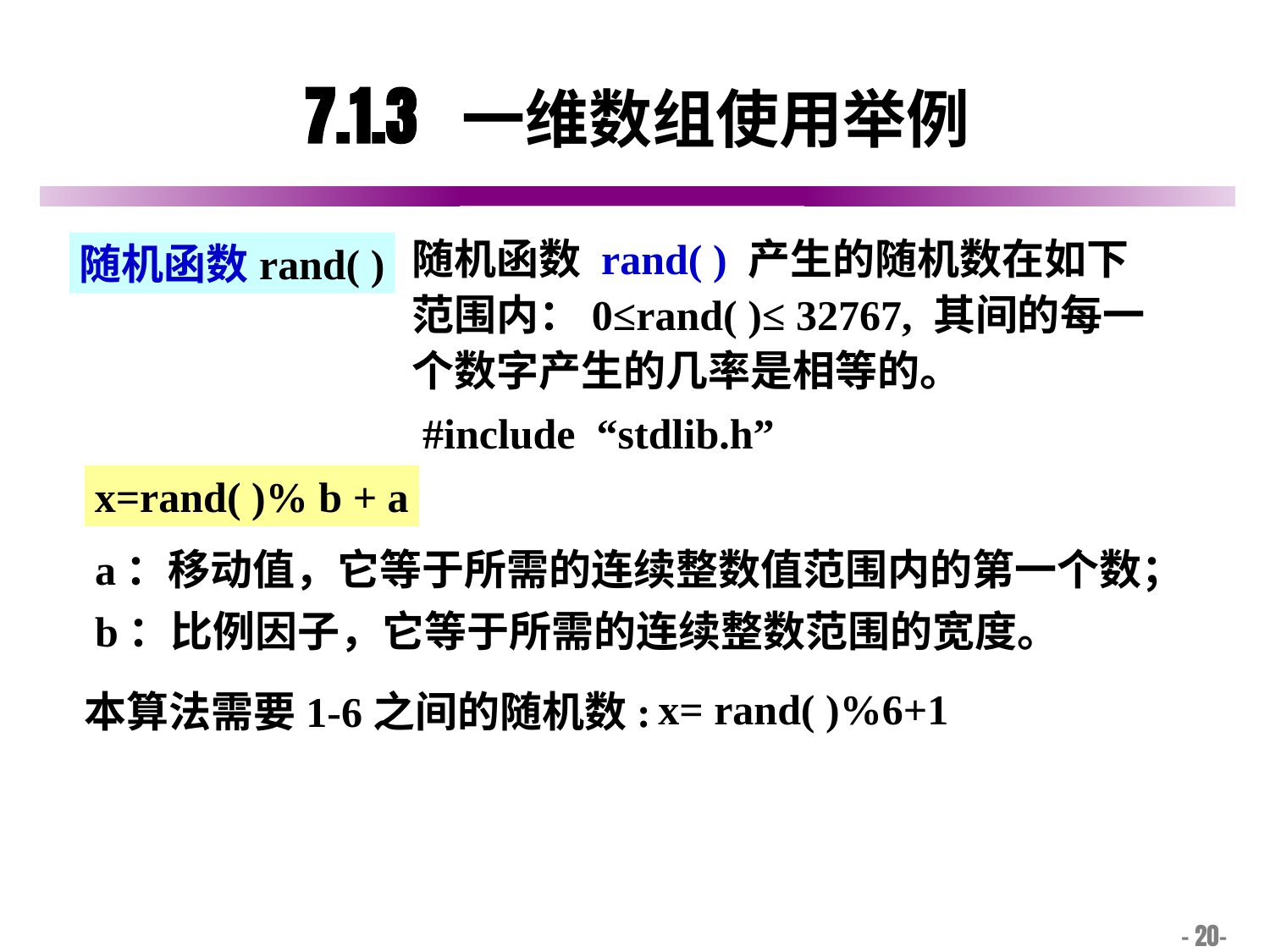

# 7.1.3  一维数组使用举例
随机函数 rand( ) 产生的随机数在如下范围内：0≤rand( )≤ 32767, 其间的每一个数字产生的几率是相等的。
随机函数rand( )
#include  “stdlib.h”
x=rand( )% b + a

 a：移动值，它等于所需的连续整数值范围内的第一个数；
 b：比例因子，它等于所需的连续整数范围的宽度。
本算法需要1-6之间的随机数:
x= rand( )%6+1
 - 20-